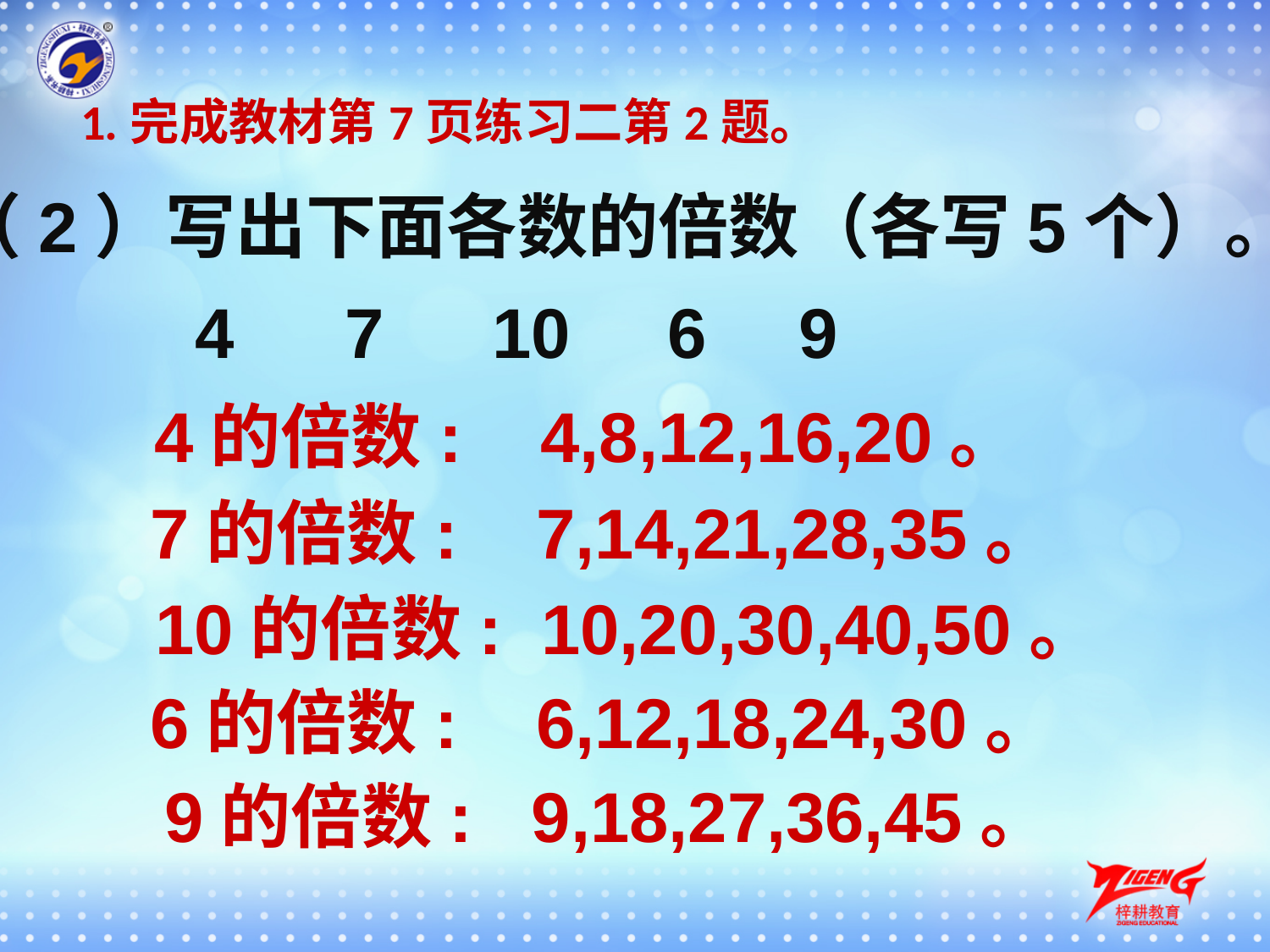

1.完成教材第7页练习二第2题。
（2）写出下面各数的倍数（各写5个）。
4
7
10
6
9
4的倍数:    4,8,12,16,20。
7的倍数:    7,14,21,28,35。
10的倍数:  10,20,30,40,50。
6的倍数:    6,12,18,24,30。
9的倍数:   9,18,27,36,45。